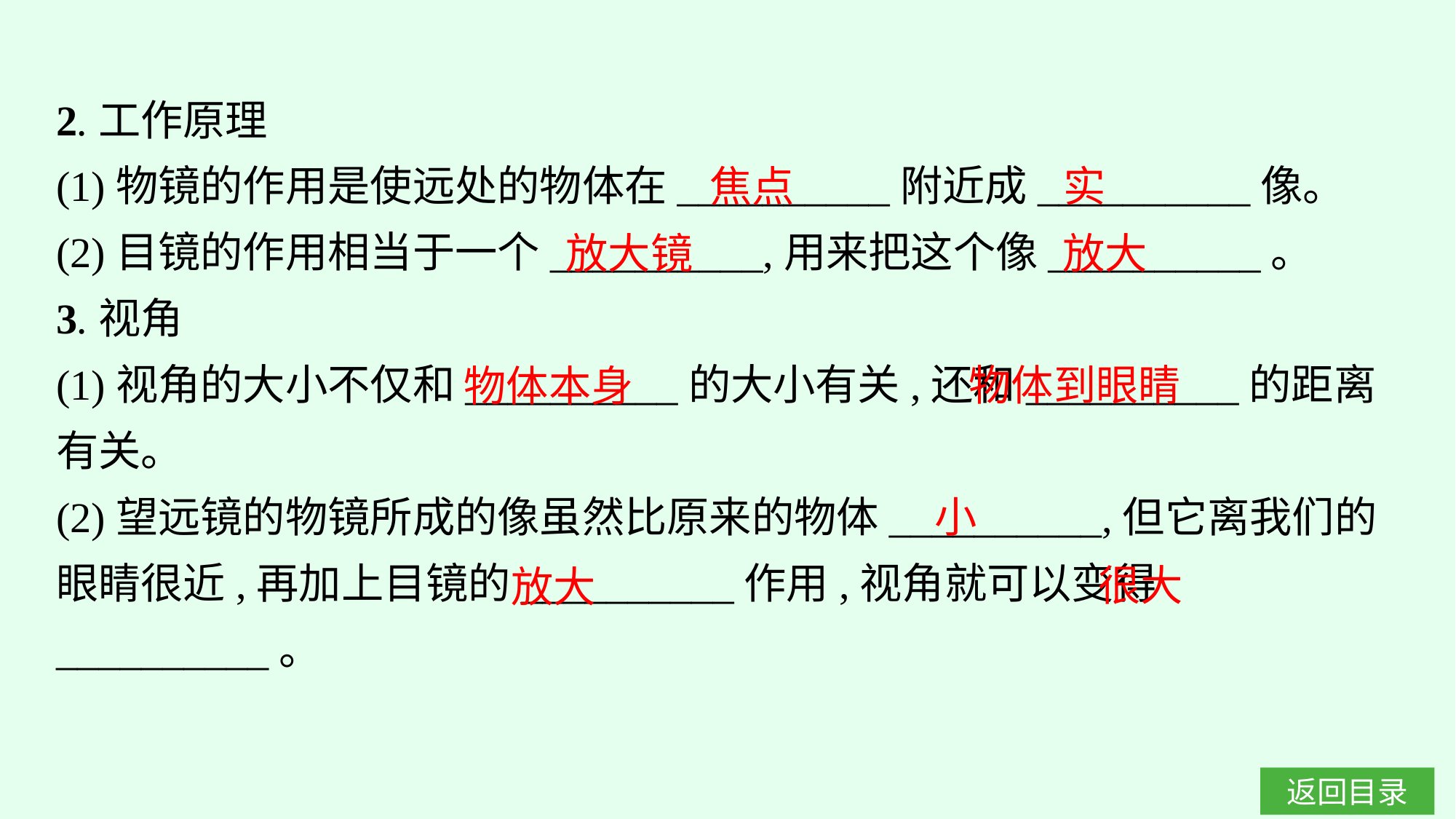

2.工作原理
(1)物镜的作用是使远处的物体在__________附近成__________像。
(2)目镜的作用相当于一个__________,用来把这个像__________。
3.视角
(1)视角的大小不仅和__________的大小有关,还和__________的距离有关。
(2)望远镜的物镜所成的像虽然比原来的物体__________,但它离我们的眼睛很近,再加上目镜的__________作用,视角就可以变得__________。
实
焦点
放大
放大镜
物体到眼睛
物体本身
小
很大
放大